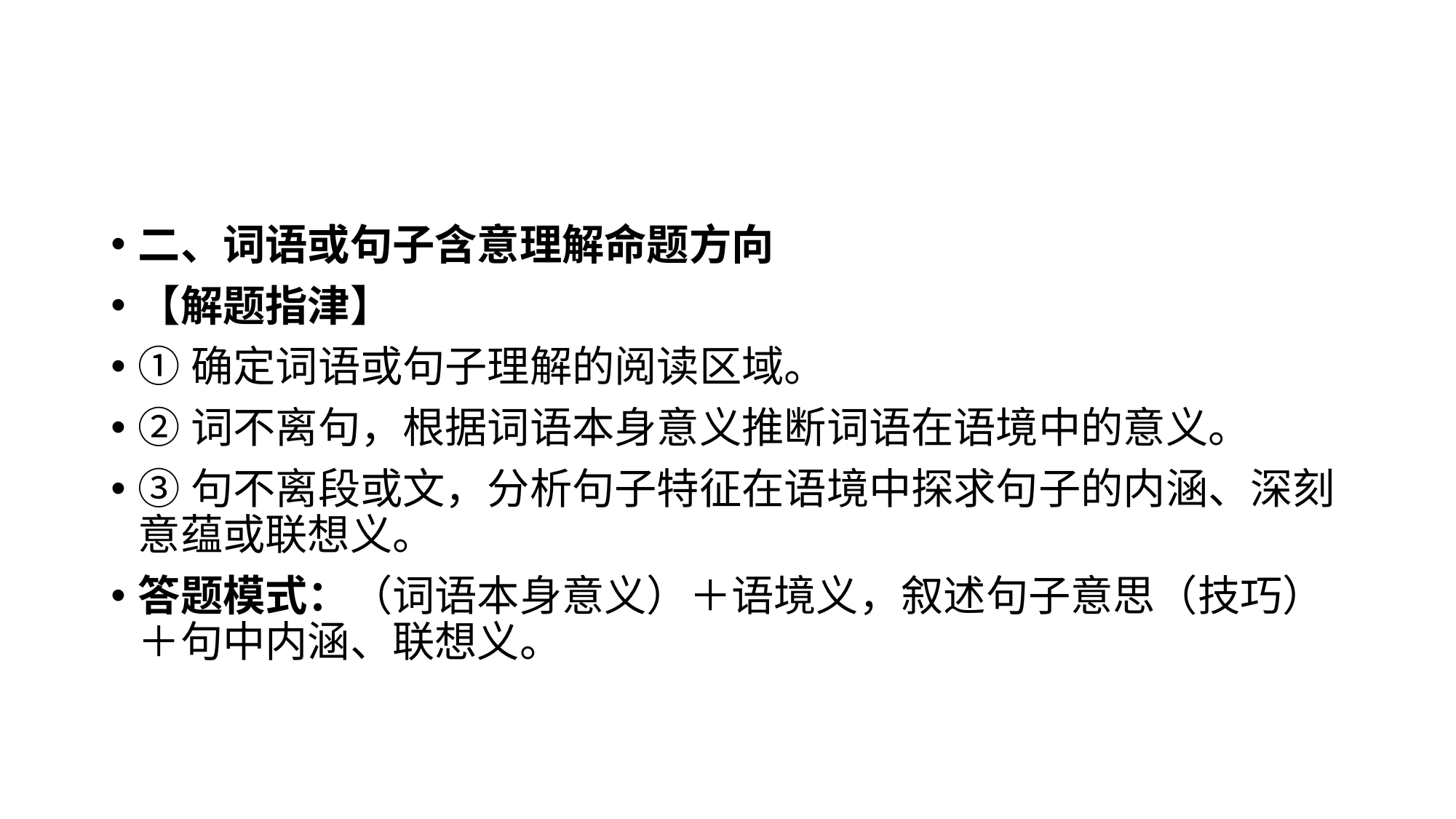

二、词语或句子含意理解命题方向
【解题指津】
①确定词语或句子理解的阅读区域。
②词不离句，根据词语本身意义推断词语在语境中的意义。
③句不离段或文，分析句子特征在语境中探求句子的内涵、深刻意蕴或联想义。
答题模式：（词语本身意义）＋语境义，叙述句子意思（技巧）＋句中内涵、联想义。